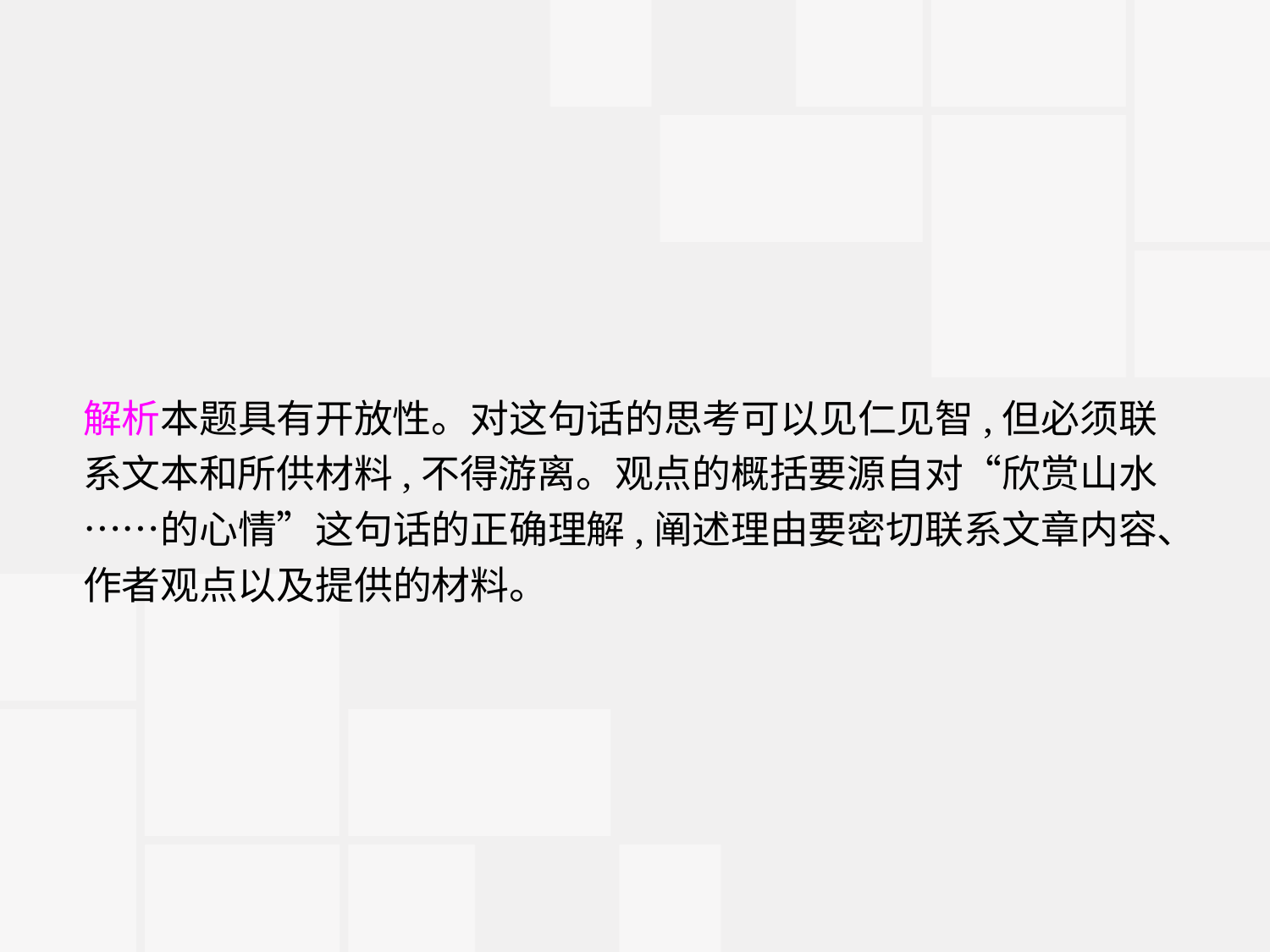

解析本题具有开放性。对这句话的思考可以见仁见智,但必须联系文本和所供材料,不得游离。观点的概括要源自对“欣赏山水……的心情”这句话的正确理解,阐述理由要密切联系文章内容、作者观点以及提供的材料。